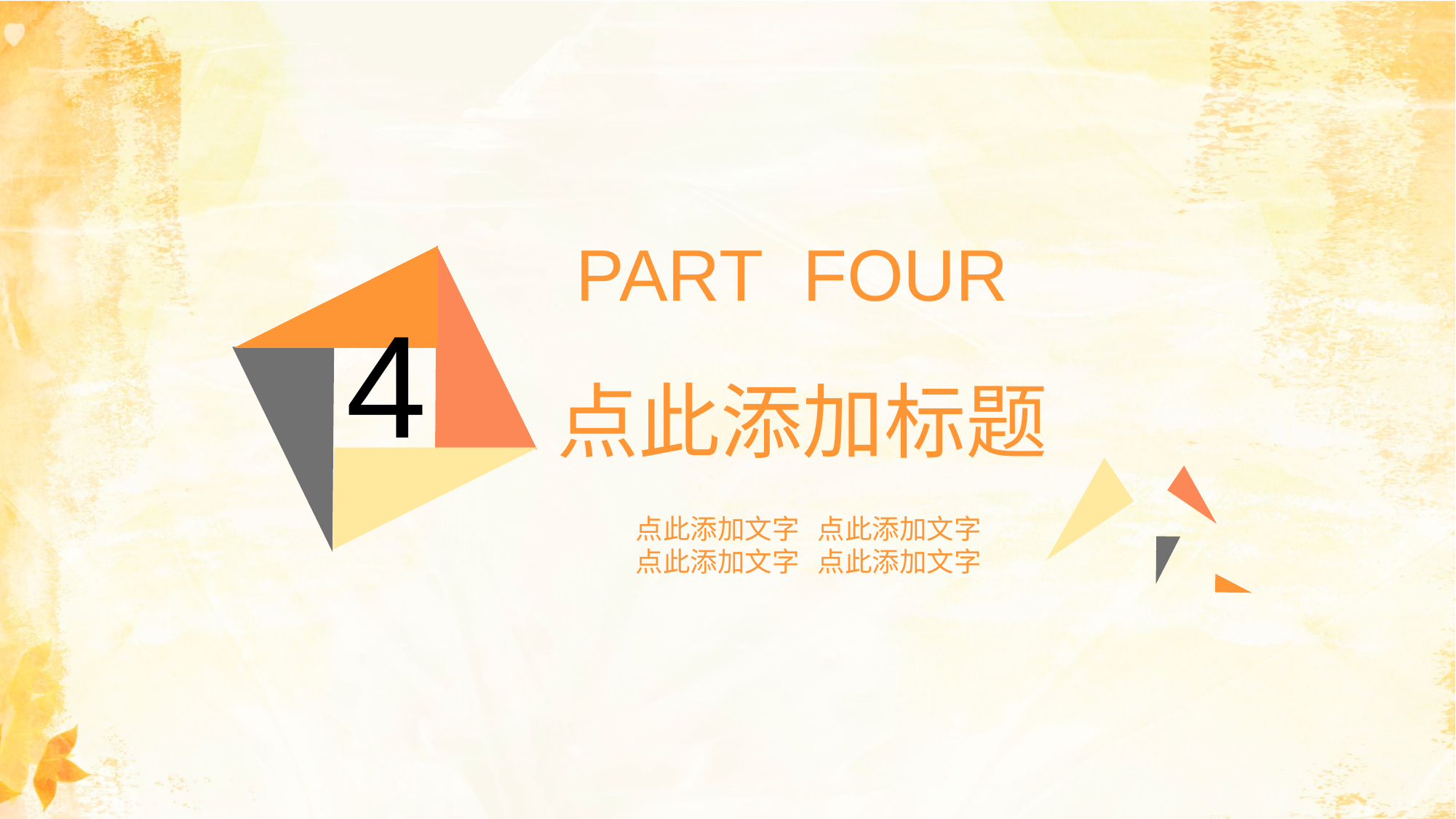

PART  FOUR

4

点此添加标题

点此添加文字   点此添加文字
点此添加文字   点此添加文字